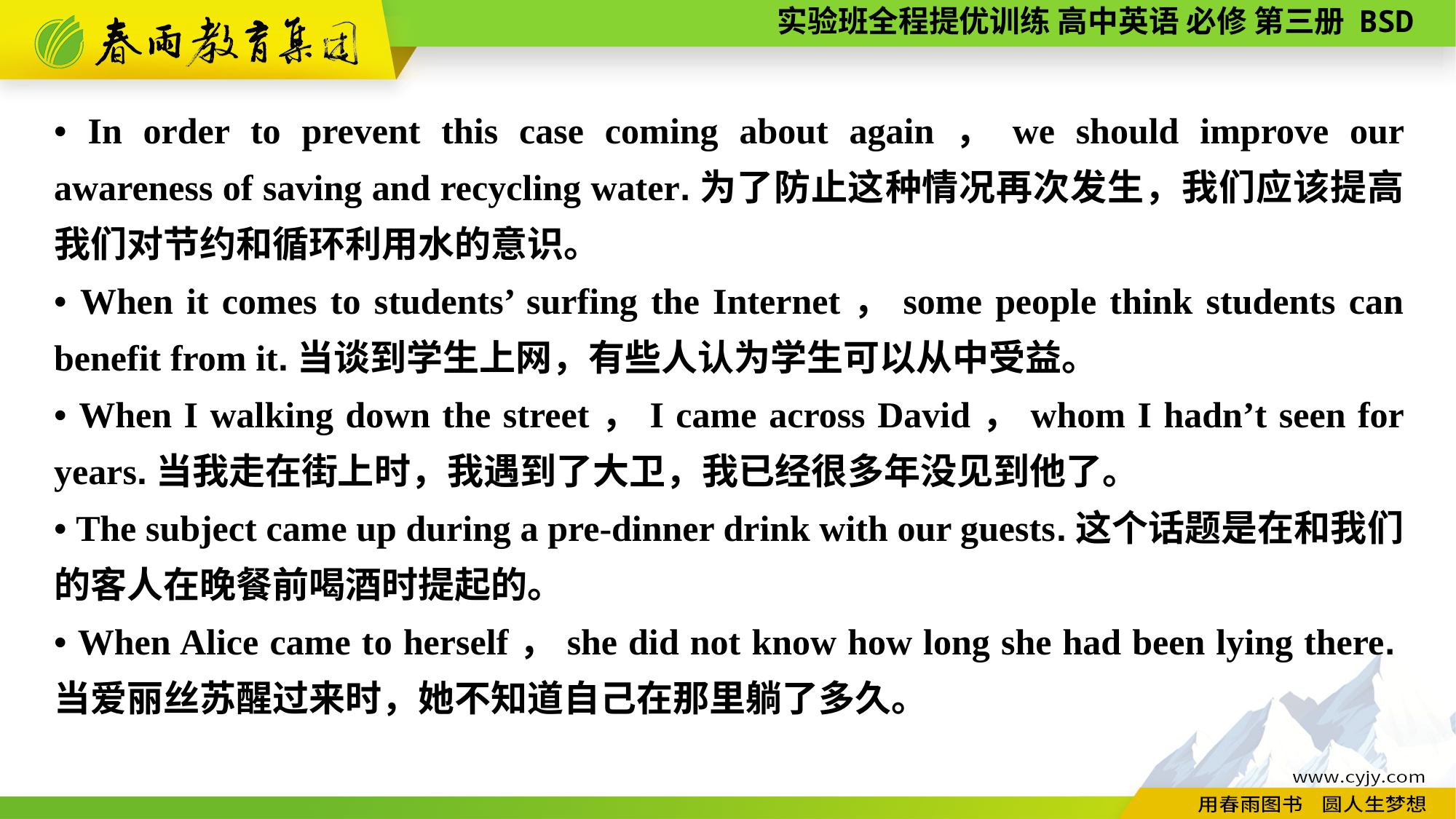

• In order to prevent this case coming about again，we should improve our awareness of saving and recycling water.为了防止这种情况再次发生，我们应该提高我们对节约和循环利用水的意识。
• When it comes to students’ surfing the Internet，some people think students can benefit from it.当谈到学生上网，有些人认为学生可以从中受益。
• When I walking down the street，I came across David，whom I hadn’t seen for years.当我走在街上时，我遇到了大卫，我已经很多年没见到他了。
• The subject came up during a pre-dinner drink with our guests.这个话题是在和我们的客人在晚餐前喝酒时提起的。
• When Alice came to herself，she did not know how long she had been lying there.当爱丽丝苏醒过来时，她不知道自己在那里躺了多久。